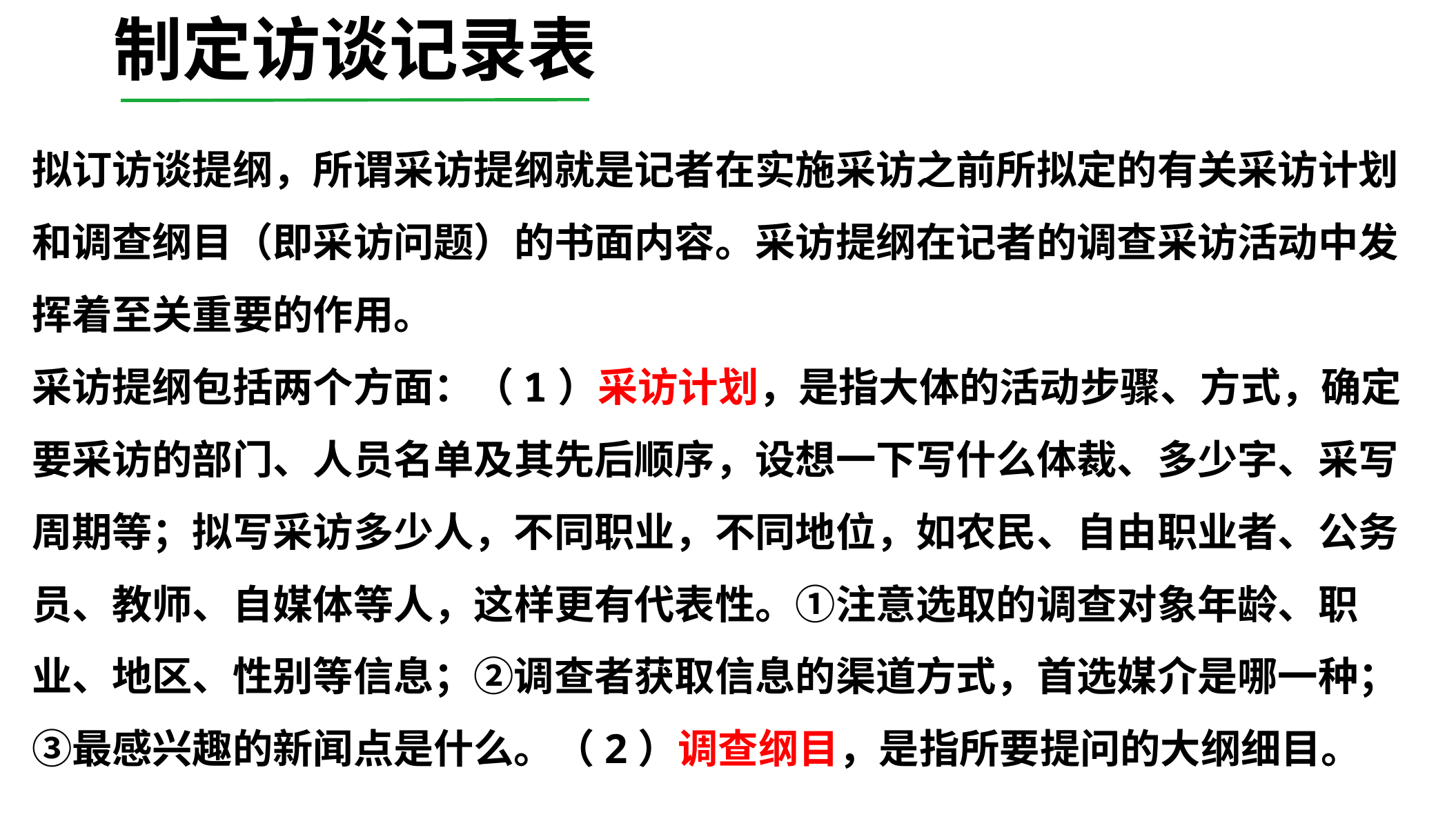

制定访谈记录表
拟订访谈提纲，所谓采访提纲就是记者在实施采访之前所拟定的有关采访计划和调查纲目（即采访问题）的书面内容。采访提纲在记者的调查采访活动中发挥着至关重要的作用。
采访提纲包括两个方面：（1）采访计划，是指大体的活动步骤、方式，确定要采访的部门、人员名单及其先后顺序，设想一下写什么体裁、多少字、采写周期等；拟写采访多少人，不同职业，不同地位，如农民、自由职业者、公务员、教师、自媒体等人，这样更有代表性。①注意选取的调查对象年龄、职业、地区、性别等信息；②调查者获取信息的渠道方式，首选媒介是哪一种；③最感兴趣的新闻点是什么。（2）调查纲目，是指所要提问的大纲细目。